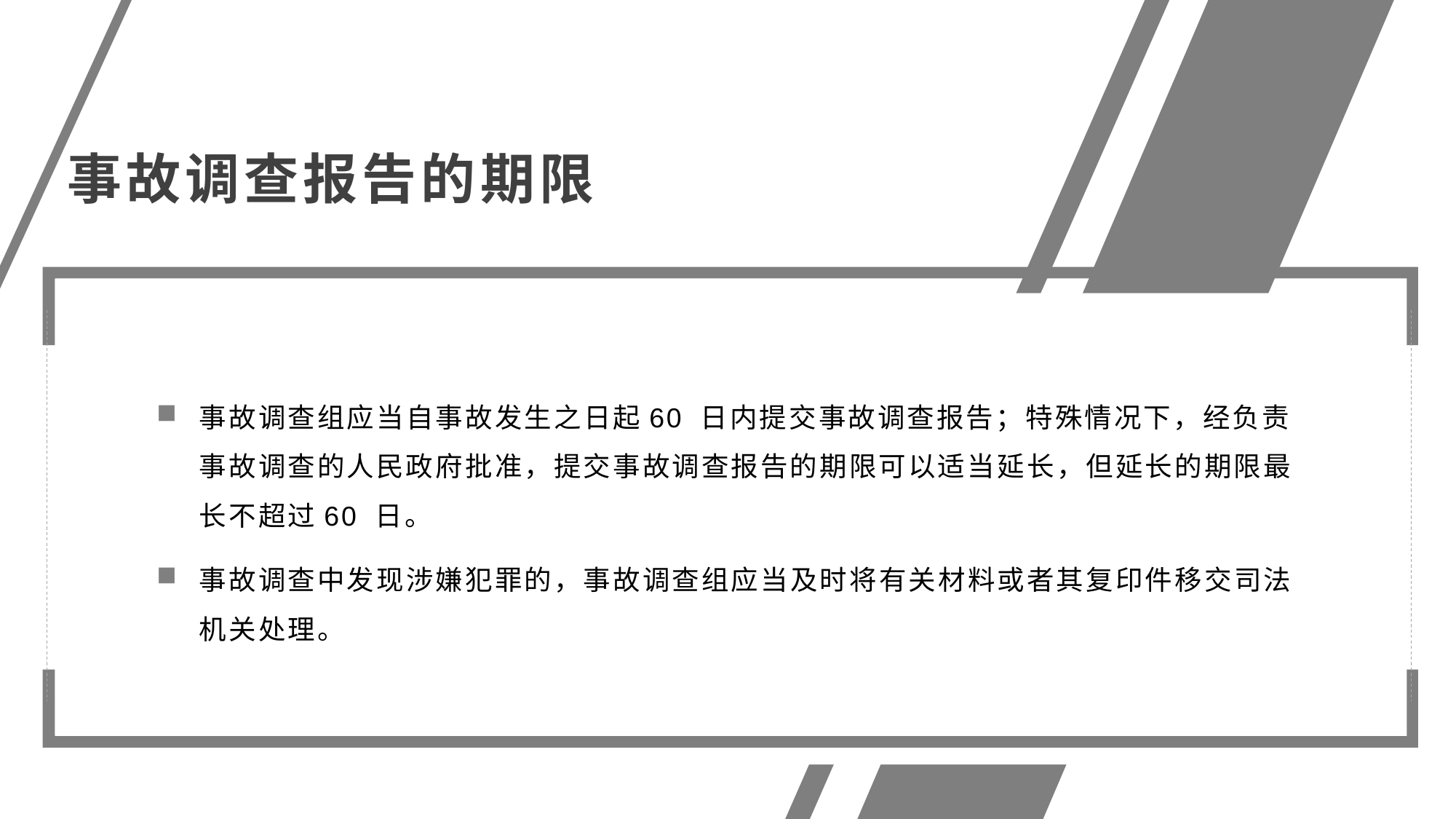

事故调查报告的期限

事故调查组应当自事故发生之日起60 日内提交事故调查报告；特殊情况下，经负责事故调查的人民政府批准，提交事故调查报告的期限可以适当延长，但延长的期限最长不超过60 日。
事故调查中发现涉嫌犯罪的，事故调查组应当及时将有关材料或者其复印件移交司法机关处理。